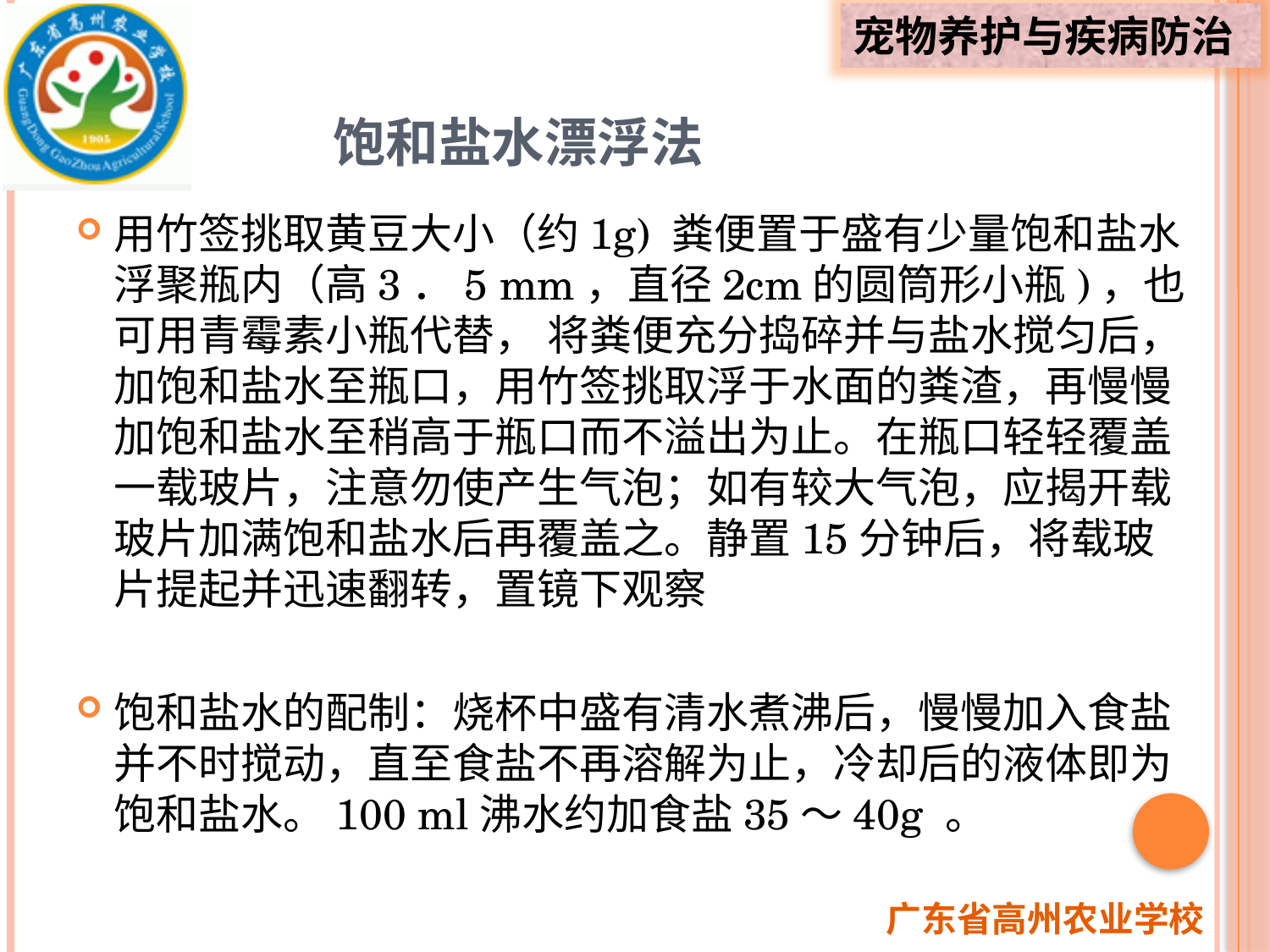

# 饱和盐水漂浮法
用竹签挑取黄豆大小（约1g) 粪便置于盛有少量饱和盐水浮聚瓶内（高3．5 mm，直径2cm的圆筒形小瓶)，也可用青霉素小瓶代替， 将粪便充分捣碎并与盐水搅匀后，加饱和盐水至瓶口，用竹签挑取浮于水面的粪渣，再慢慢加饱和盐水至稍高于瓶口而不溢出为止。在瓶口轻轻覆盖一载玻片，注意勿使产生气泡；如有较大气泡，应揭开载玻片加满饱和盐水后再覆盖之。静置15分钟后，将载玻片提起并迅速翻转，置镜下观察

饱和盐水的配制：烧杯中盛有清水煮沸后，慢慢加入食盐并不时搅动，直至食盐不再溶解为止，冷却后的液体即为饱和盐水。100 ml沸水约加食盐35～40g 。